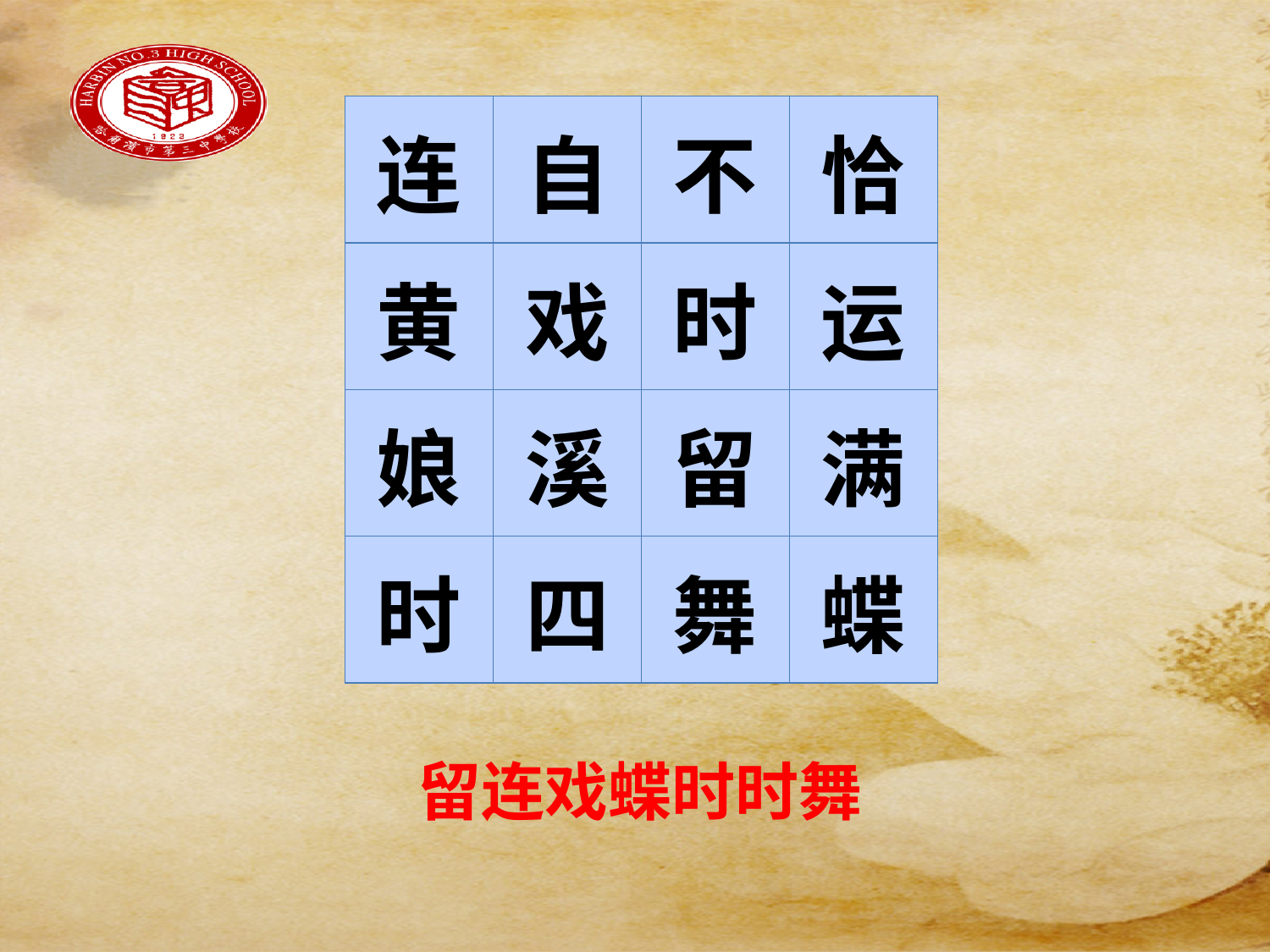

#
| 连 | 自 | 不 | 恰 |
| --- | --- | --- | --- |
| 黄 | 戏 | 时 | 运 |
| 娘 | 溪 | 留 | 满 |
| 时 | 四 | 舞 | 蝶 |
留连戏蝶时时舞